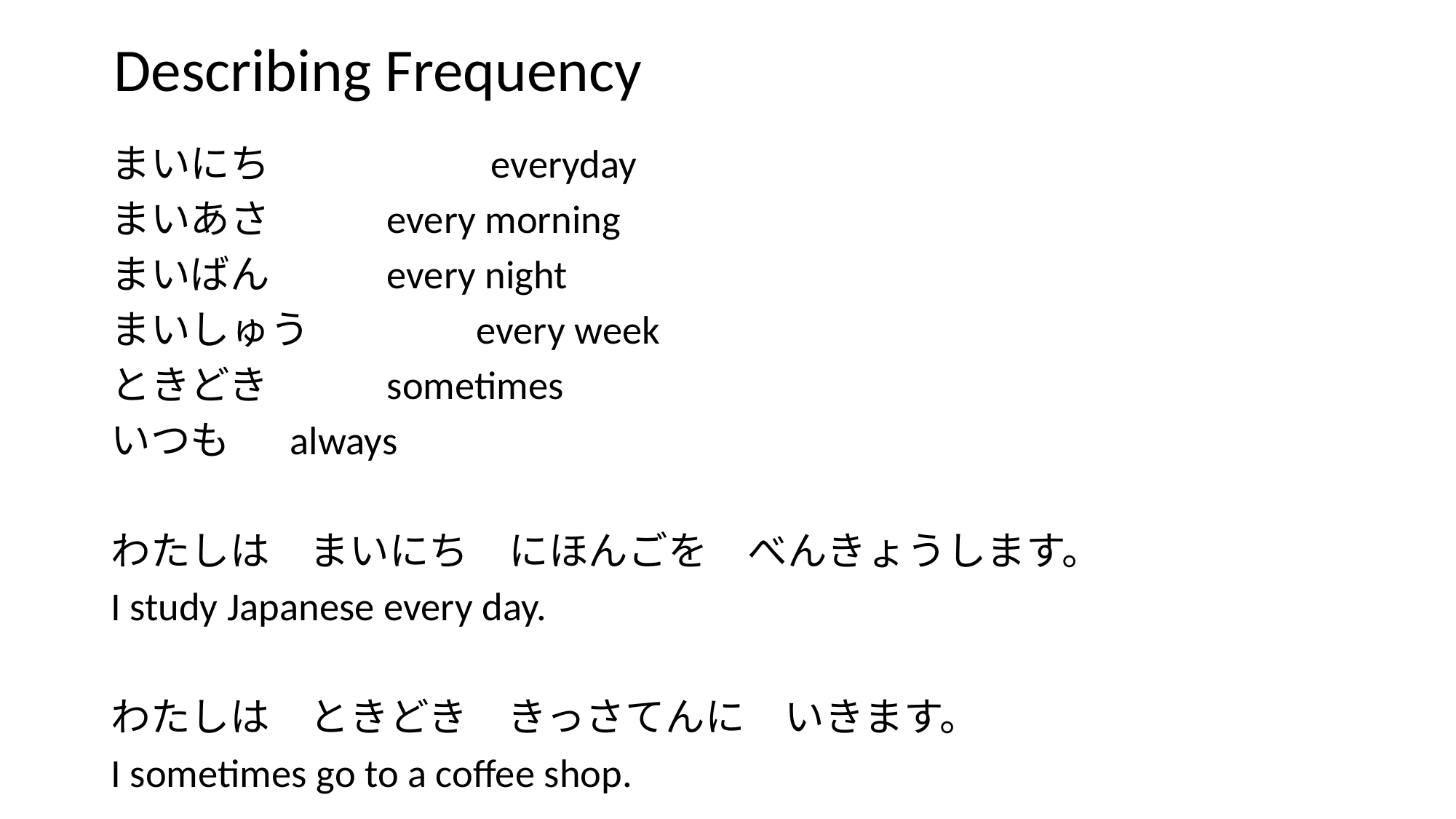

# Describing Frequency
まいにち　　　　      everyday
まいあさ  	          every morning
まいばん	          every night
まいしゅう	          every week
ときどき	          sometimes
いつも		always

わたしは　まいにち　にほんごを　べんきょうします。
I study Japanese every day.

わたしは　ときどき　きっさてんに　いきます。
I sometimes go to a coffee shop.